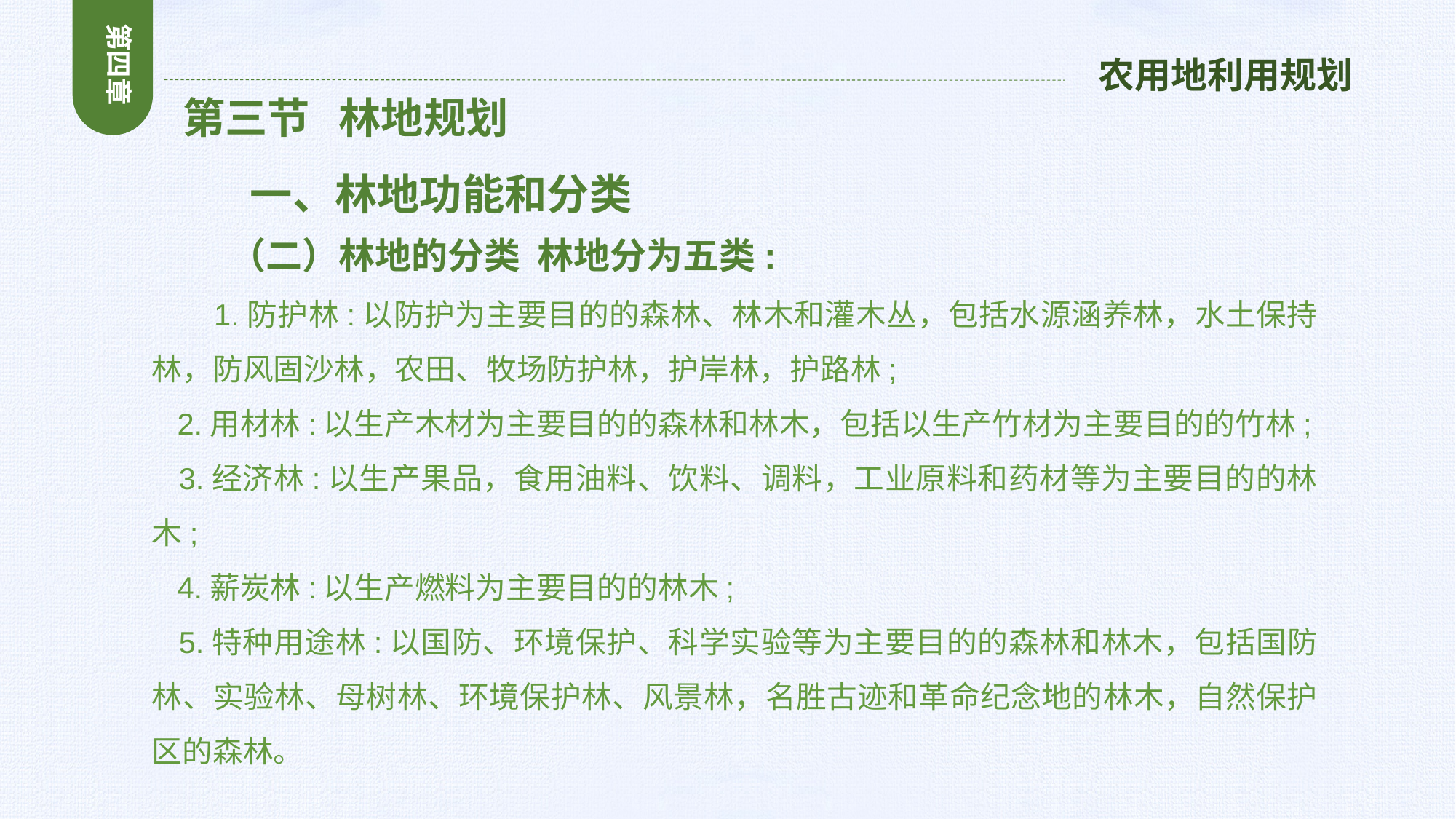

第四章
农用地利用规划
 第三节   林地规划
        一、林地功能和分类

       （二）林地的分类  林地分为五类:
       1.防护林:以防护为主要目的的森林、林木和灌木丛，包括水源涵养林，水土保持林，防风固沙林，农田、牧场防护林，护岸林，护路林;
   2.用材林:以生产木材为主要目的的森林和林木，包括以生产竹材为主要目的的竹林;
   3.经济林:以生产果品，食用油料、饮料、调料，工业原料和药材等为主要目的的林木;
   4.薪炭林:以生产燃料为主要目的的林木;
   5.特种用途林:以国防、环境保护、科学实验等为主要目的的森林和林木，包括国防林、实验林、母树林、环境保护林、风景林，名胜古迹和革命纪念地的林木，自然保护区的森林。